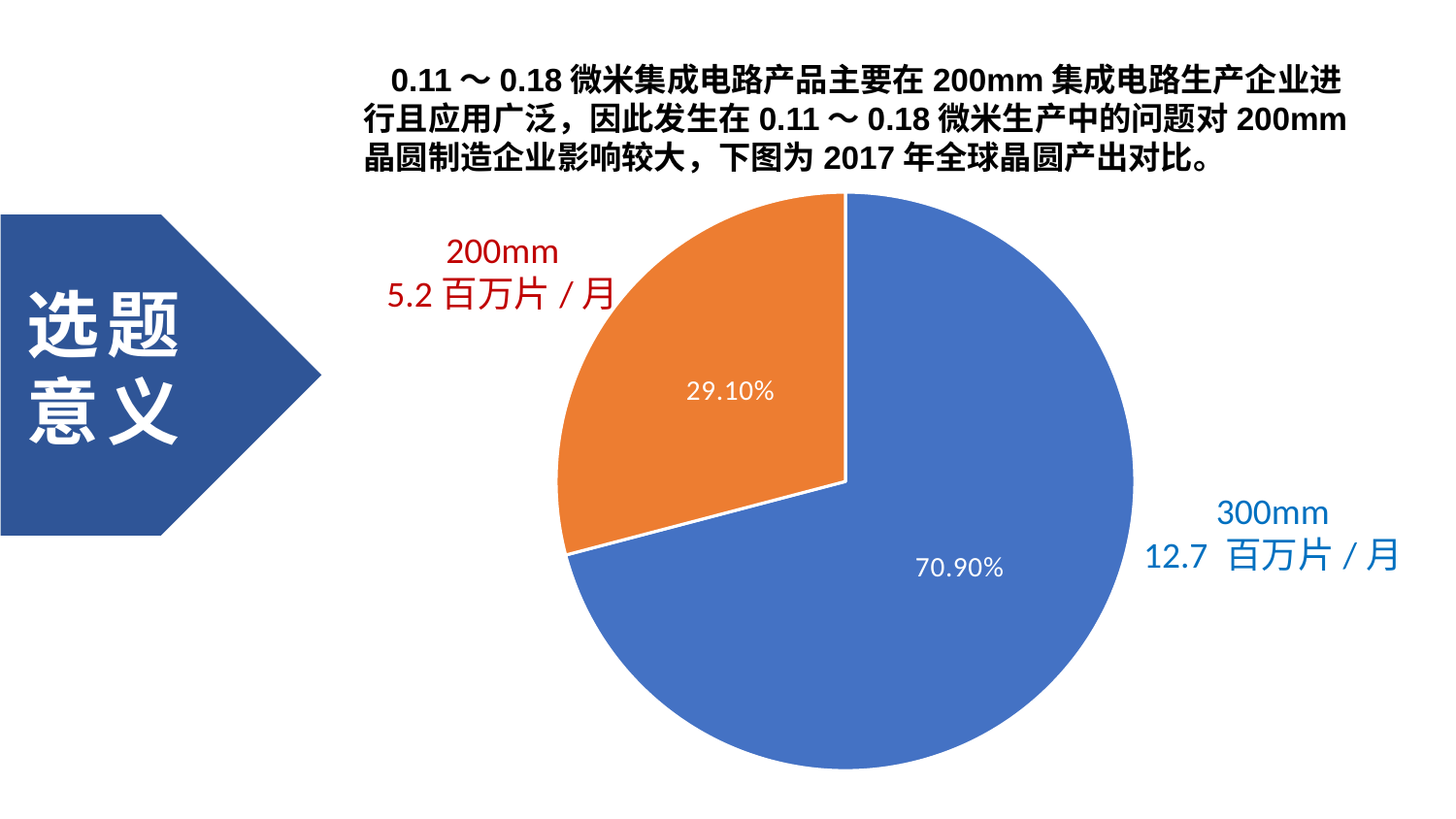

0.11～0.18微米集成电路产品主要在200mm集成电路生产企业进行且应用广泛，因此发生在0.11～0.18微米生产中的问题对200mm 晶圆制造企业影响较大，下图为2017年全球晶圆产出对比。

### Chart

| Category | Percentage |
|---|---|
200mm
5.2百万片/月
300mm
12.7 百万片/月

选 题意 义